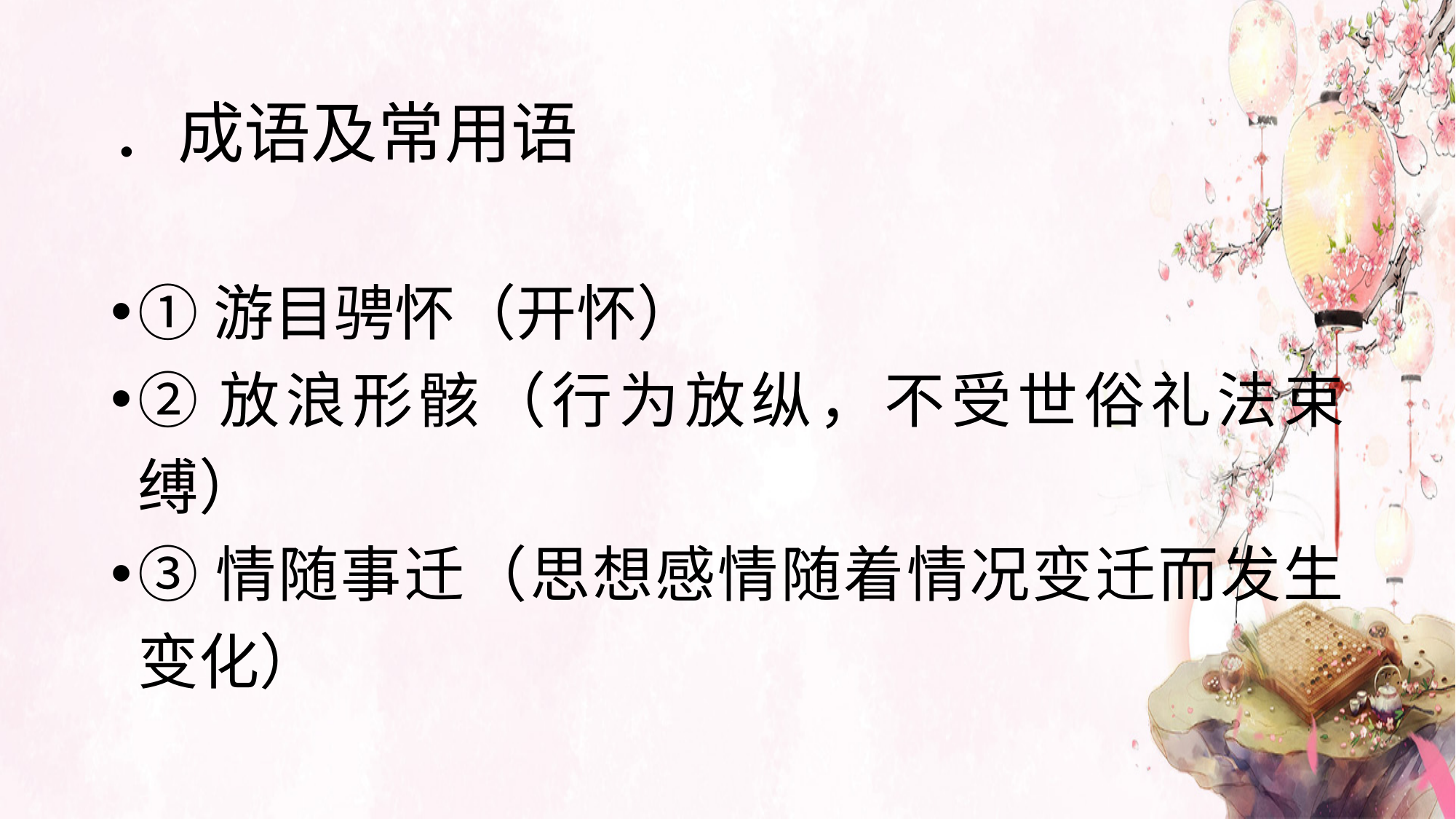

# ．成语及常用语

①游目骋怀（开怀）
②放浪形骸（行为放纵，不受世俗礼法束缚）
③情随事迁（思想感情随着情况变迁而发生变化）